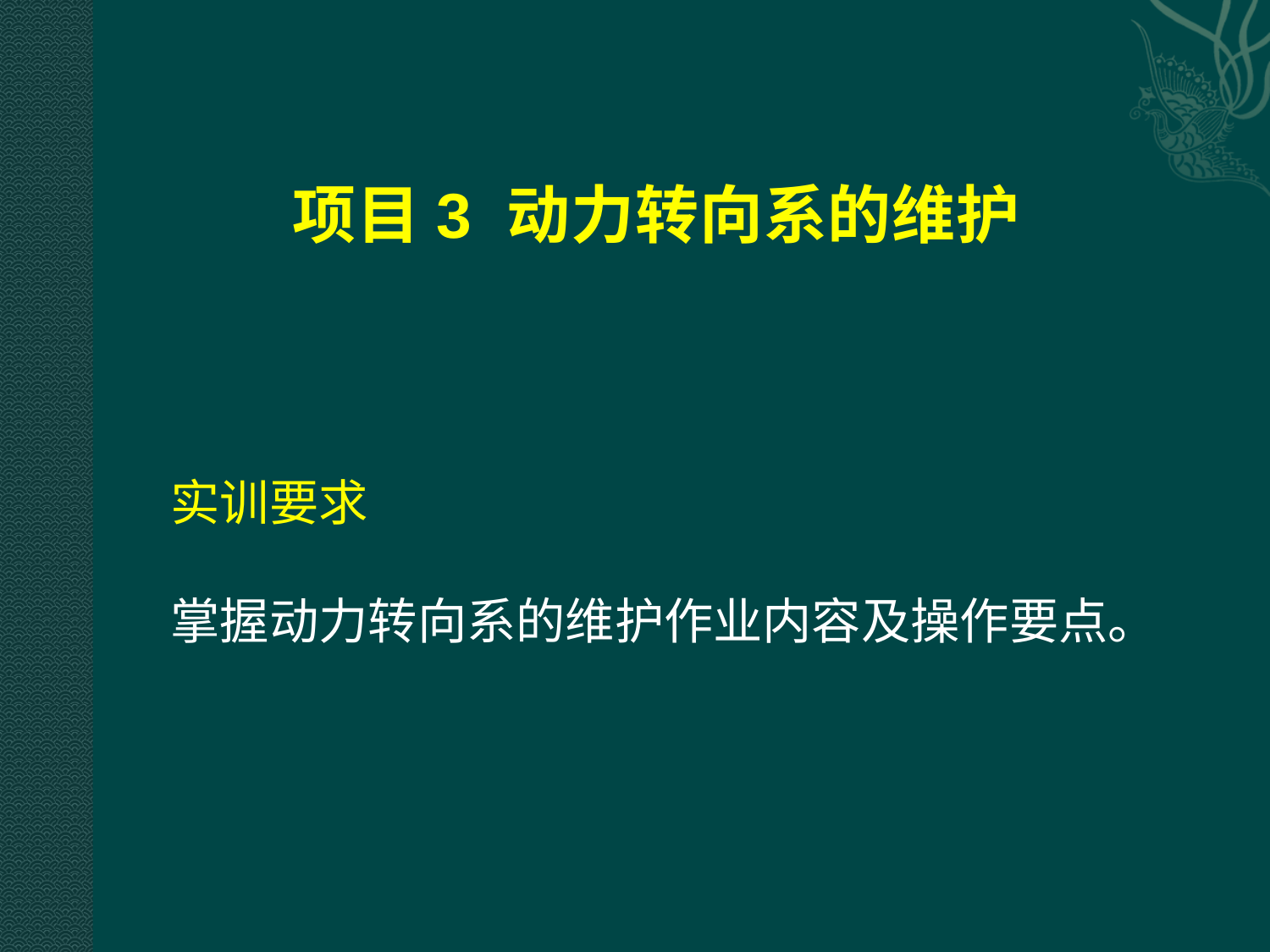

项目3 动力转向系的维护
实训要求
掌握动力转向系的维护作业内容及操作要点。